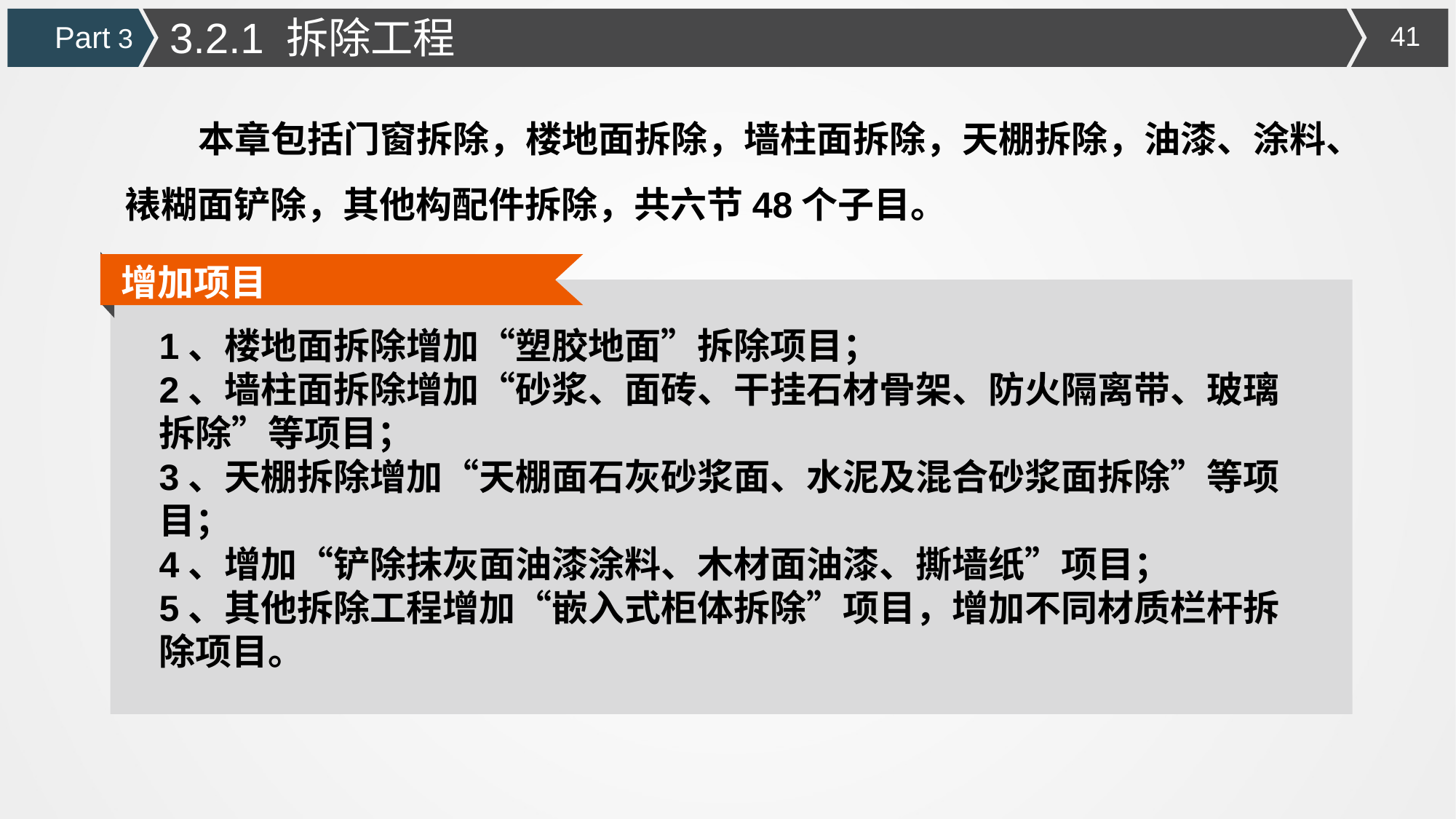

3.2.1 拆除工程
Part 3
    本章包括门窗拆除，楼地面拆除，墙柱面拆除，天棚拆除，油漆、涂料、裱糊面铲除，其他构配件拆除，共六节48个子目。

增加项目

1、楼地面拆除增加“塑胶地面”拆除项目；
2、墙柱面拆除增加“砂浆、面砖、干挂石材骨架、防火隔离带、玻璃拆除”等项目；
3、天棚拆除增加“天棚面石灰砂浆面、水泥及混合砂浆面拆除”等项目；
4、增加“铲除抹灰面油漆涂料、木材面油漆、撕墙纸”项目；
5、其他拆除工程增加“嵌入式柜体拆除”项目，增加不同材质栏杆拆除项目。